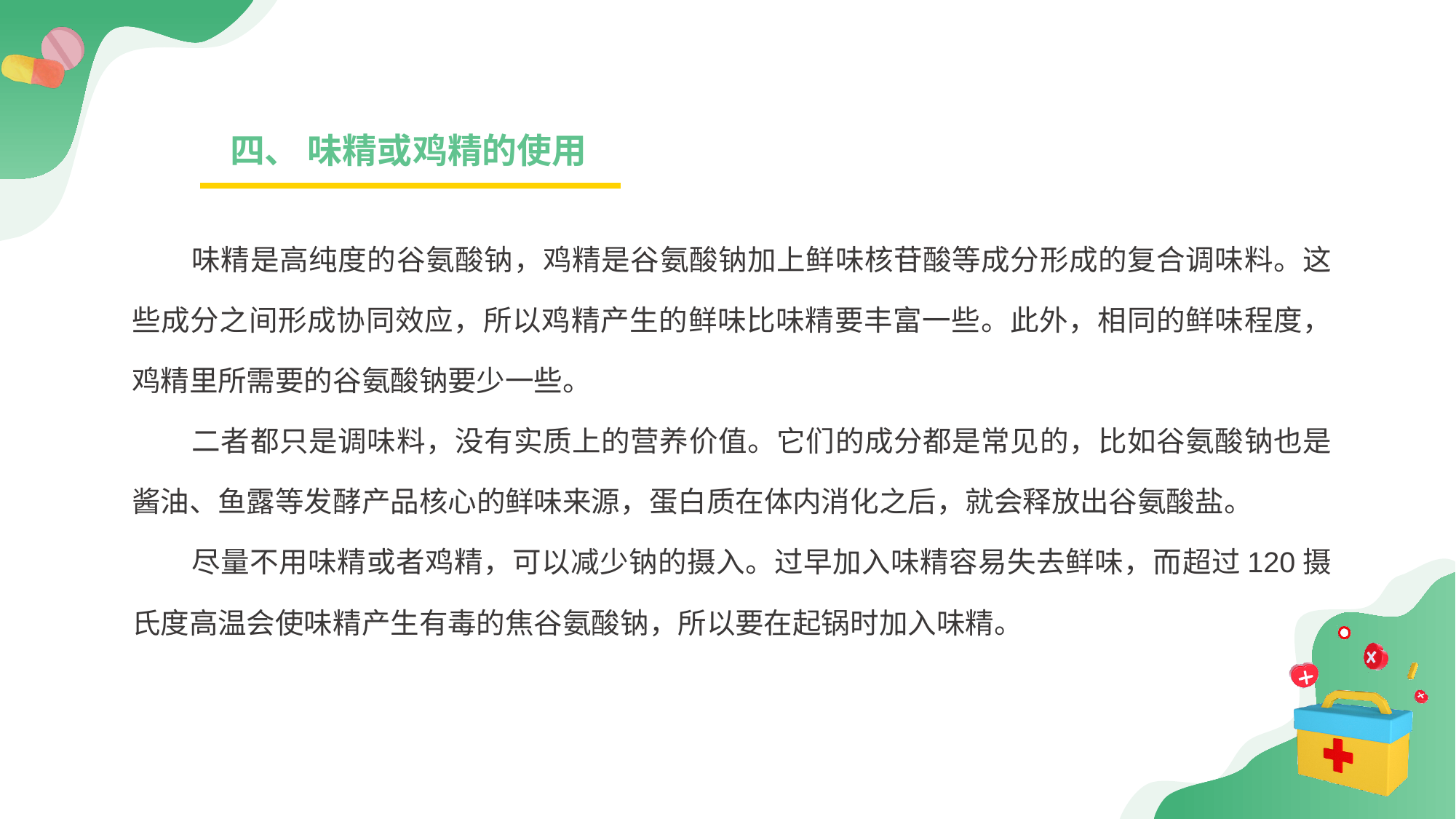

四、 味精或鸡精的使用
味精是高纯度的谷氨酸钠，鸡精是谷氨酸钠加上鲜味核苷酸等成分形成的复合调味料。这些成分之间形成协同效应，所以鸡精产生的鲜味比味精要丰富一些。此外，相同的鲜味程度，鸡精里所需要的谷氨酸钠要少一些。
二者都只是调味料，没有实质上的营养价值。它们的成分都是常见的，比如谷氨酸钠也是酱油、鱼露等发酵产品核心的鲜味来源，蛋白质在体内消化之后，就会释放出谷氨酸盐。
尽量不用味精或者鸡精，可以减少钠的摄入。过早加入味精容易失去鲜味，而超过120摄氏度高温会使味精产生有毒的焦谷氨酸钠，所以要在起锅时加入味精。